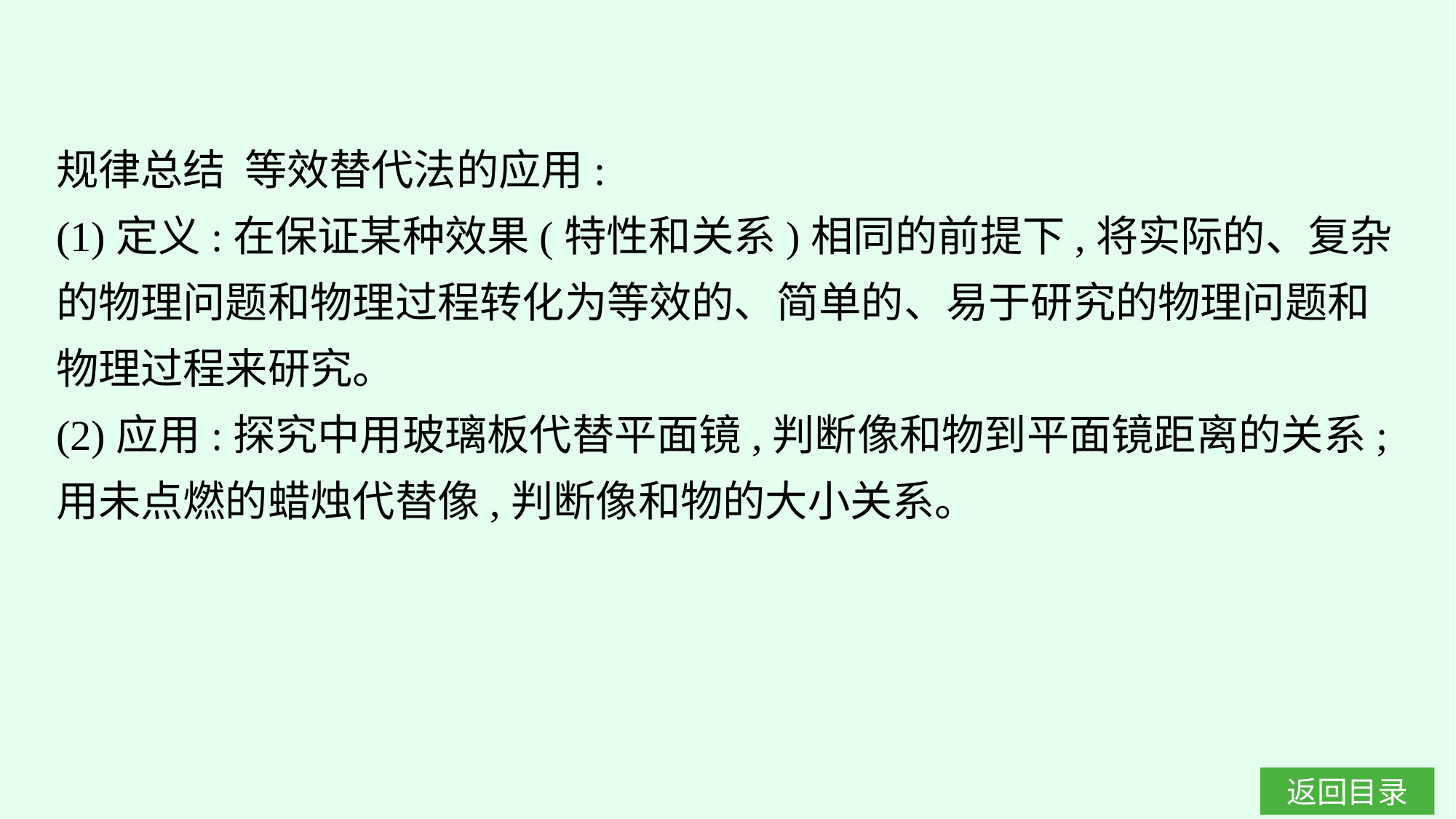

规律总结  等效替代法的应用:
(1)定义:在保证某种效果(特性和关系)相同的前提下,将实际的、复杂的物理问题和物理过程转化为等效的、简单的、易于研究的物理问题和物理过程来研究。
(2)应用:探究中用玻璃板代替平面镜,判断像和物到平面镜距离的关系;用未点燃的蜡烛代替像,判断像和物的大小关系。